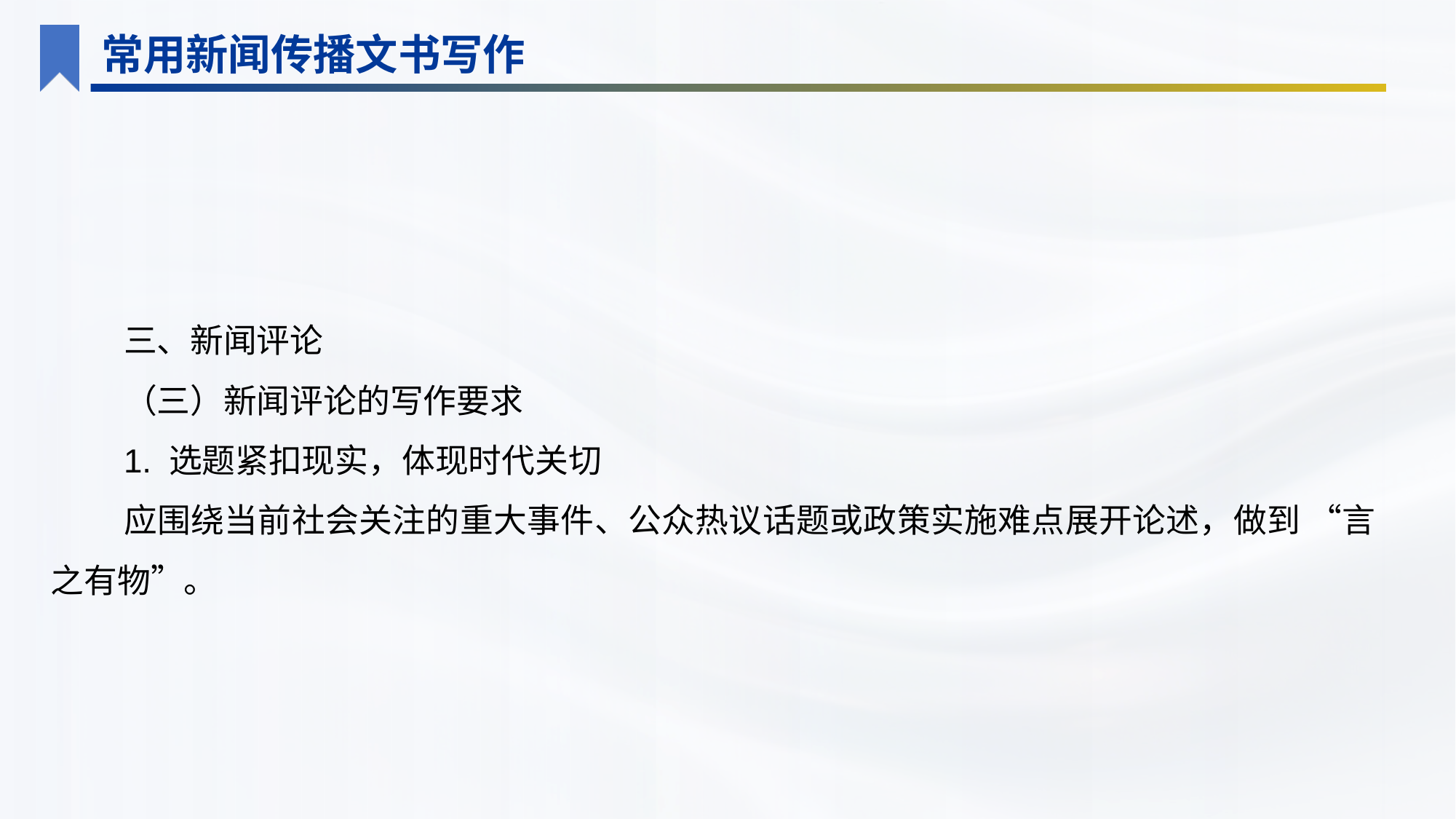

常用新闻传播文书写作
三、新闻评论
（三）新闻评论的写作要求
1. 选题紧扣现实，体现时代关切
应围绕当前社会关注的重大事件、公众热议话题或政策实施难点展开论述，做到 “言之有物”。